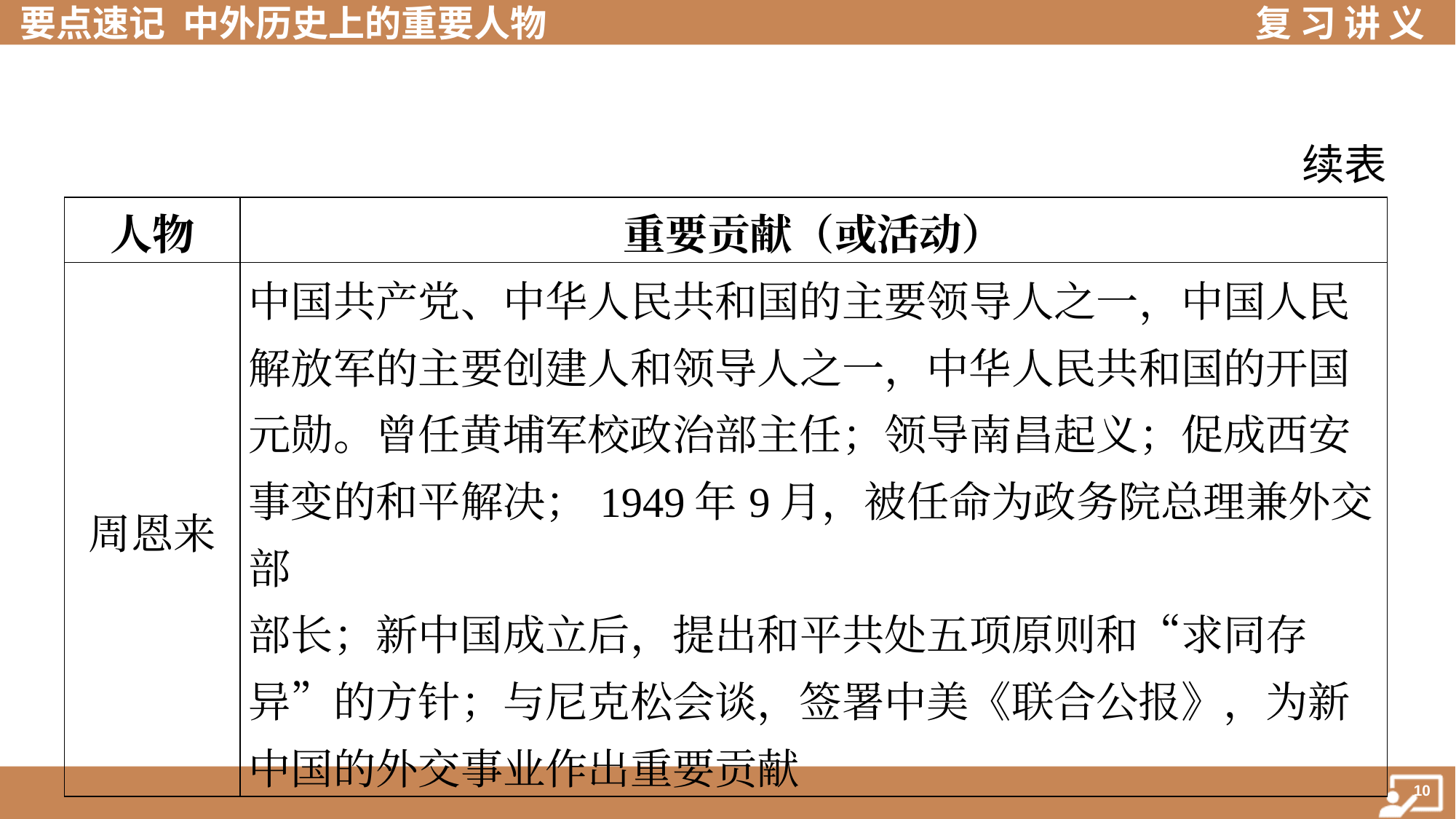

续表
| 人物 | 重要贡献（或活动） |
| --- | --- |
| 周恩来 | 中国共产党、中华人民共和国的主要领导人之一，中国人民 解放军的主要创建人和领导人之一，中华人民共和国的开国 元勋。曾任黄埔军校政治部主任；领导南昌起义；促成西安 事变的和平解决；1949年9月，被任命为政务院总理兼外交部 部长；新中国成立后，提出和平共处五项原则和“求同存异”的方针；与尼克松会谈，签署中美《联合公报》，为新中国的外交事业作出重要贡献 |